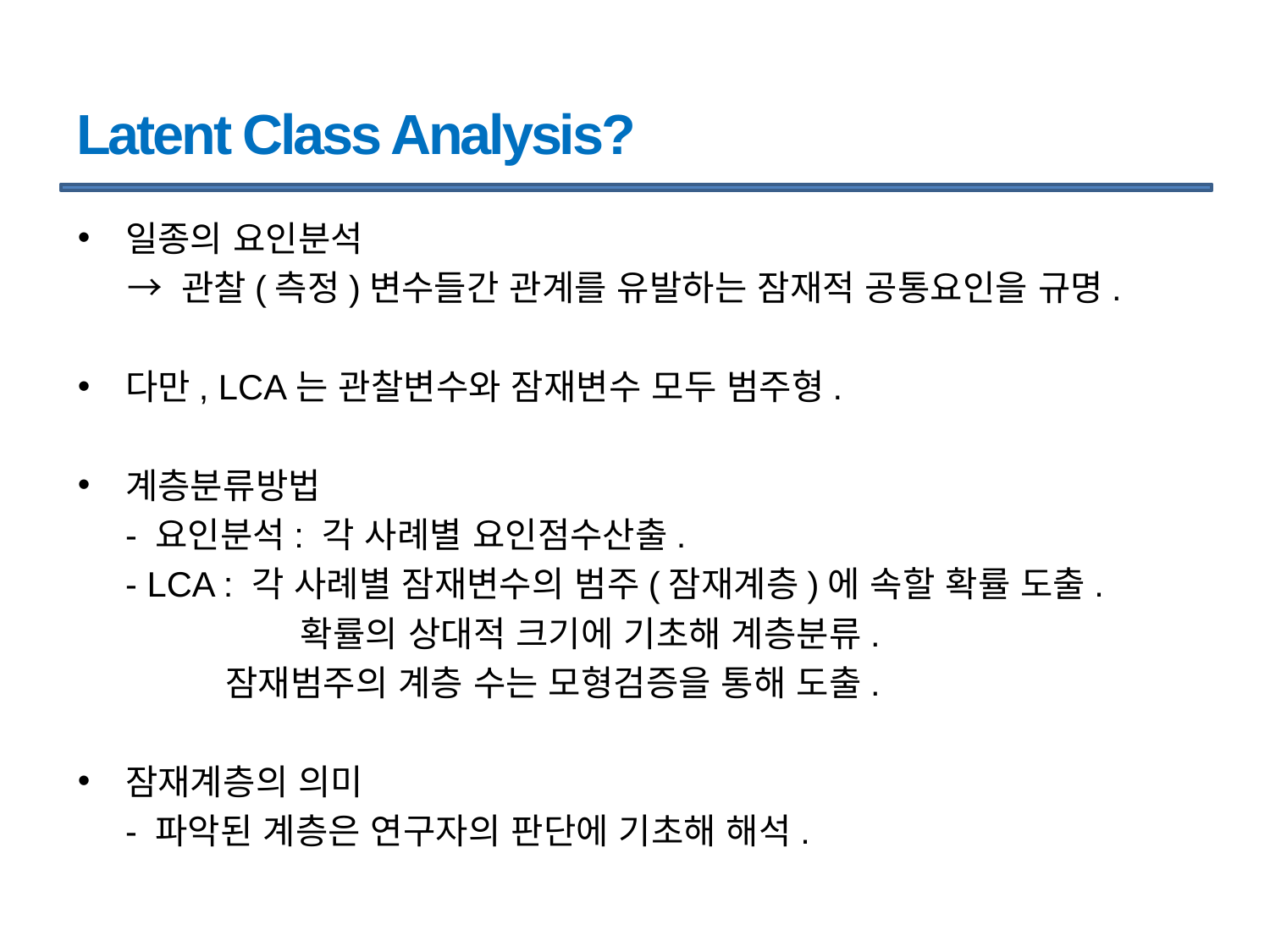

# Latent Class Analysis?
일종의 요인분석
     → 관찰(측정)변수들간 관계를 유발하는 잠재적 공통요인을 규명.

다만, LCA는 관찰변수와 잠재변수 모두 범주형.

계층분류방법
	- 요인분석: 각 사례별 요인점수산출.
	- LCA : 각 사례별 잠재변수의 범주(잠재계층)에 속할 확률 도출.
		    확률의 상대적 크기에 기초해 계층분류.
              잠재범주의 계층 수는 모형검증을 통해 도출.

잠재계층의 의미
	- 파악된 계층은 연구자의 판단에 기초해 해석.